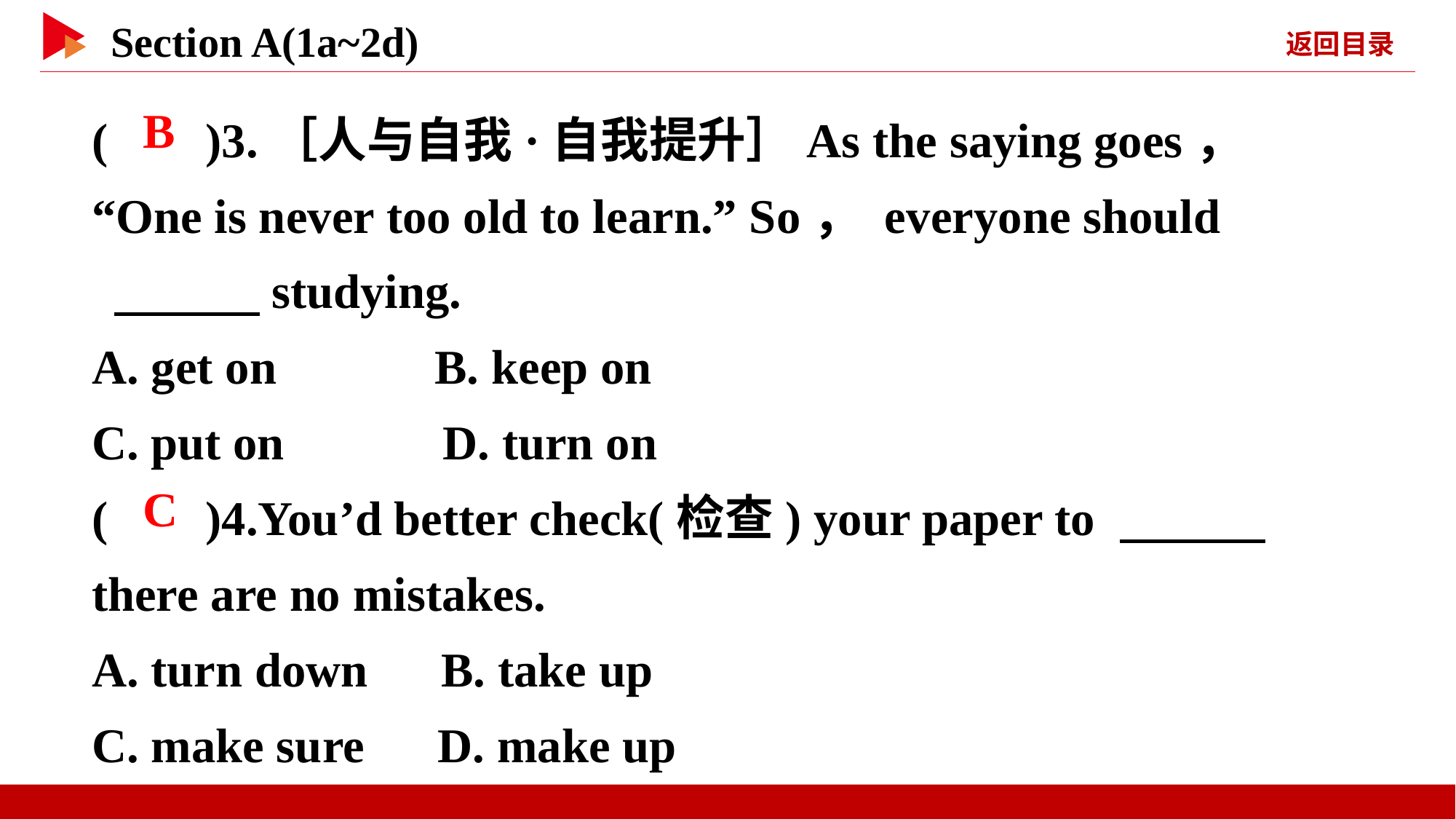

(        )3.［人与自我·自我提升］As the saying goes，
“One is never too old to learn.” So， everyone should
 　　　studying.
A. get on             B. keep on
C. put on             D. turn on
(        )4.You’d better check(检查) your paper to 　　　there are no mistakes.
A. turn down      B. take up
C. make sure      D. make up
   B
   C